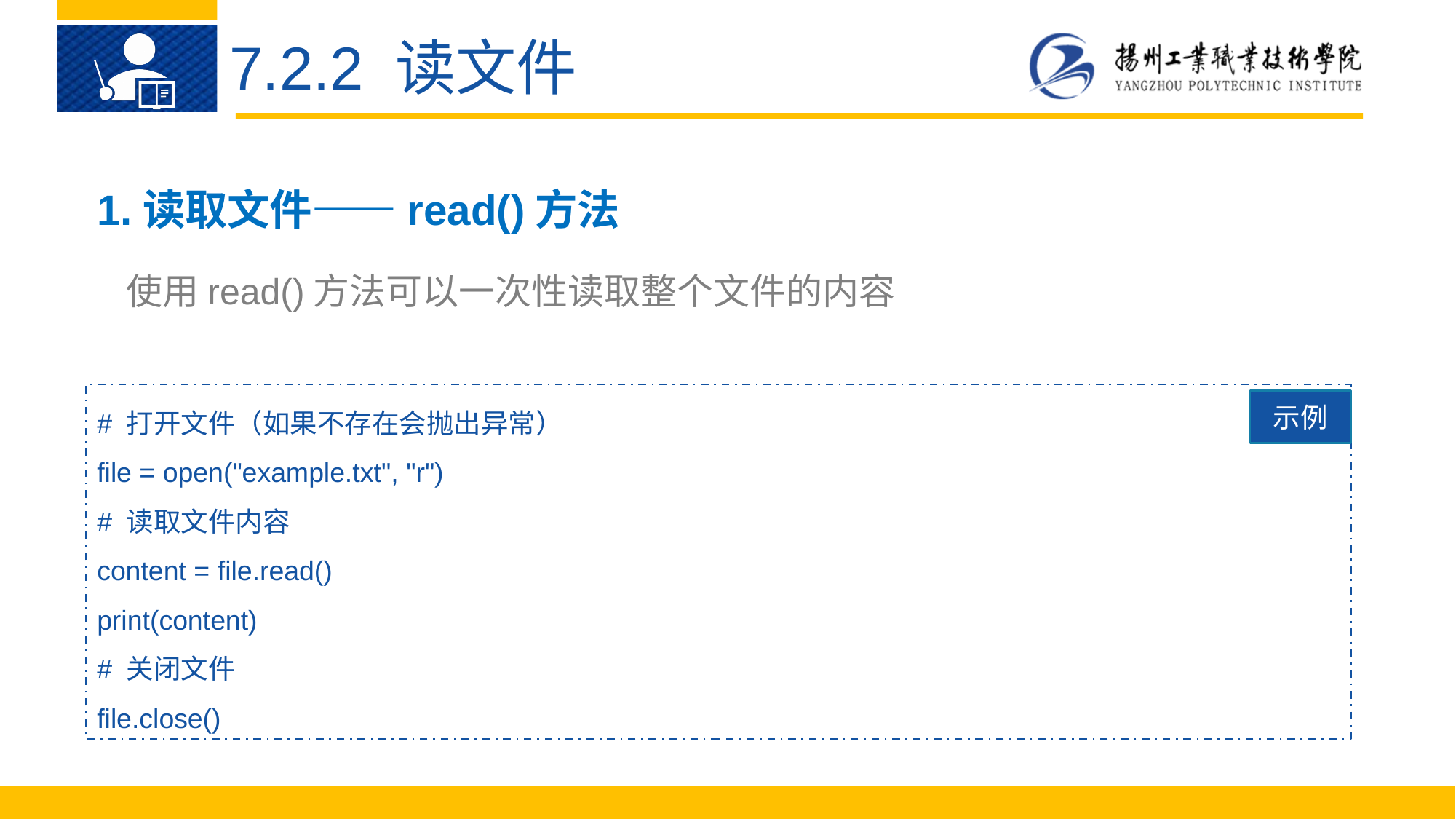

7.2.2 读文件
1.读取文件——read()方法

使用read()方法可以一次性读取整个文件的内容
# 打开文件（如果不存在会抛出异常）
file = open("example.txt", "r")
# 读取文件内容
content = file.read()
print(content)
# 关闭文件
file.close()
示例